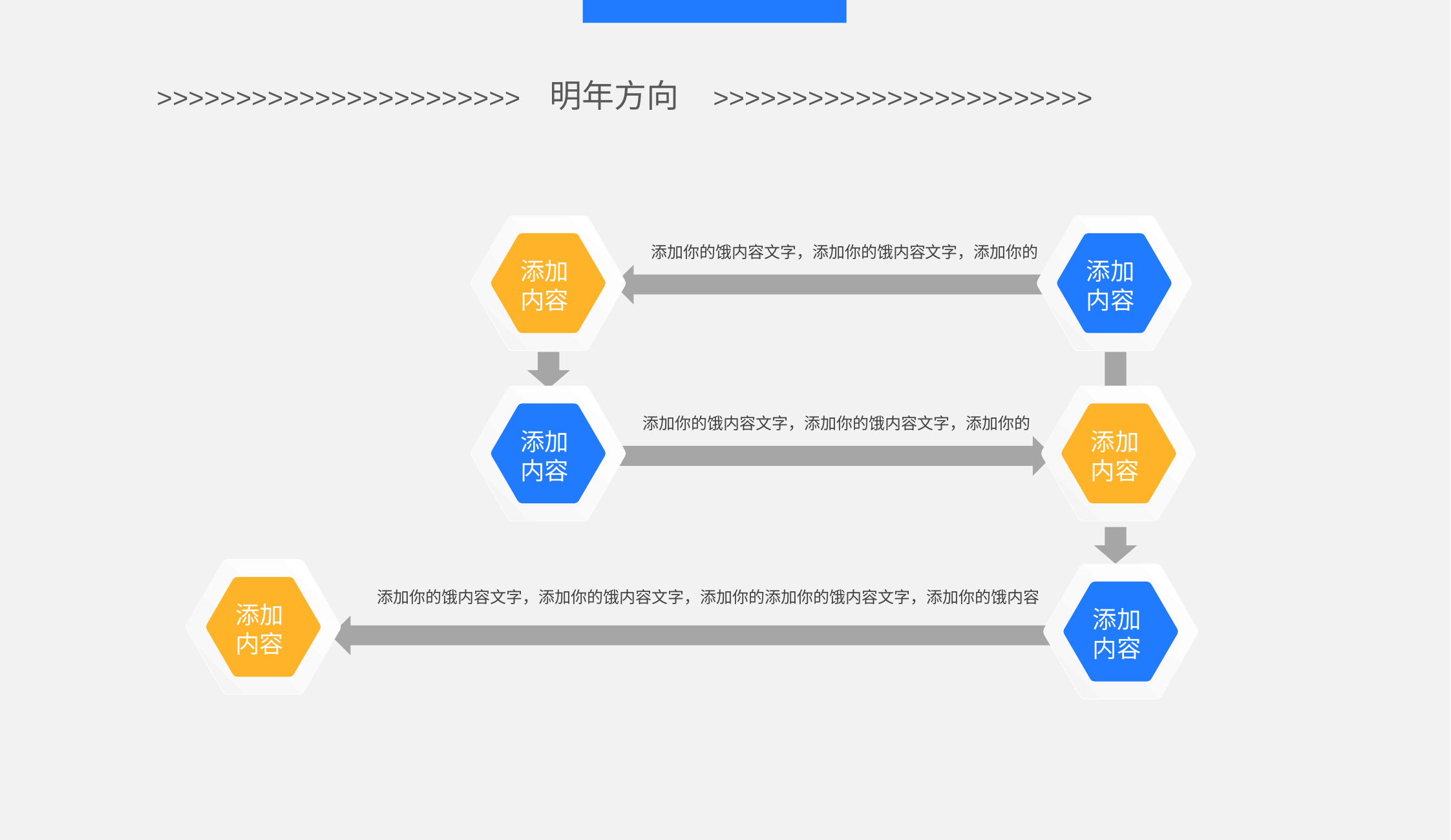

>>>>>>>>>>>>>>>>>>>>>>>   明年方向   >>>>>>>>>>>>>>>>>>>>>>>>

添加
内容

添加
内容
添加你的饿内容文字，添加你的饿内容文字，添加你的

添加
内容

添加
内容
添加你的饿内容文字，添加你的饿内容文字，添加你的

添加
内容

添加
内容
添加你的饿内容文字，添加你的饿内容文字，添加你的添加你的饿内容文字，添加你的饿内容